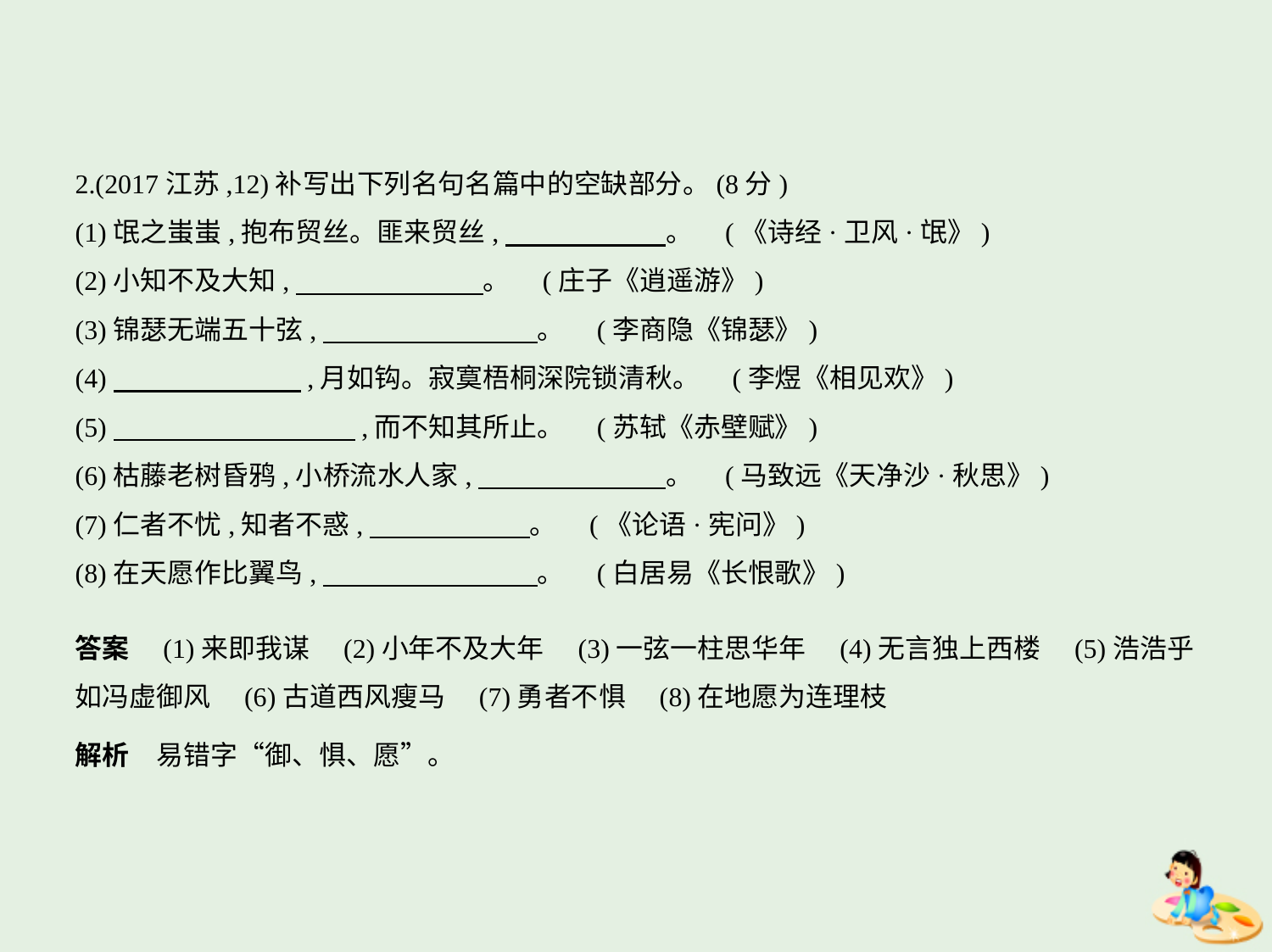

2.(2017江苏,12)补写出下列名句名篇中的空缺部分。(8分)
(1)氓之蚩蚩,抱布贸丝。匪来贸丝,　　　　　    。 (《诗经·卫风·氓》)
(2)小知不及大知,　　　　　　    。 (庄子《逍遥游》)
(3)锦瑟无端五十弦,　　　　　　　    。 (李商隐《锦瑟》)
(4)　　　　　　    ,月如钩。寂寞梧桐深院锁清秋。 (李煜《相见欢》)
(5)　　　　　　　　    ,而不知其所止。 (苏轼《赤壁赋》)
(6)枯藤老树昏鸦,小桥流水人家,　　　　　　    。 (马致远《天净沙·秋思》)
(7)仁者不忧,知者不惑,　　　　　    。 (《论语·宪问》)
(8)在天愿作比翼鸟,　　　　　　　    。 (白居易《长恨歌》)
答案　(1)来即我谋　(2)小年不及大年　(3)一弦一柱思华年　(4)无言独上西楼　(5)浩浩乎
如冯虚御风　(6)古道西风瘦马　(7)勇者不惧　(8)在地愿为连理枝
解析　易错字“御、惧、愿”。